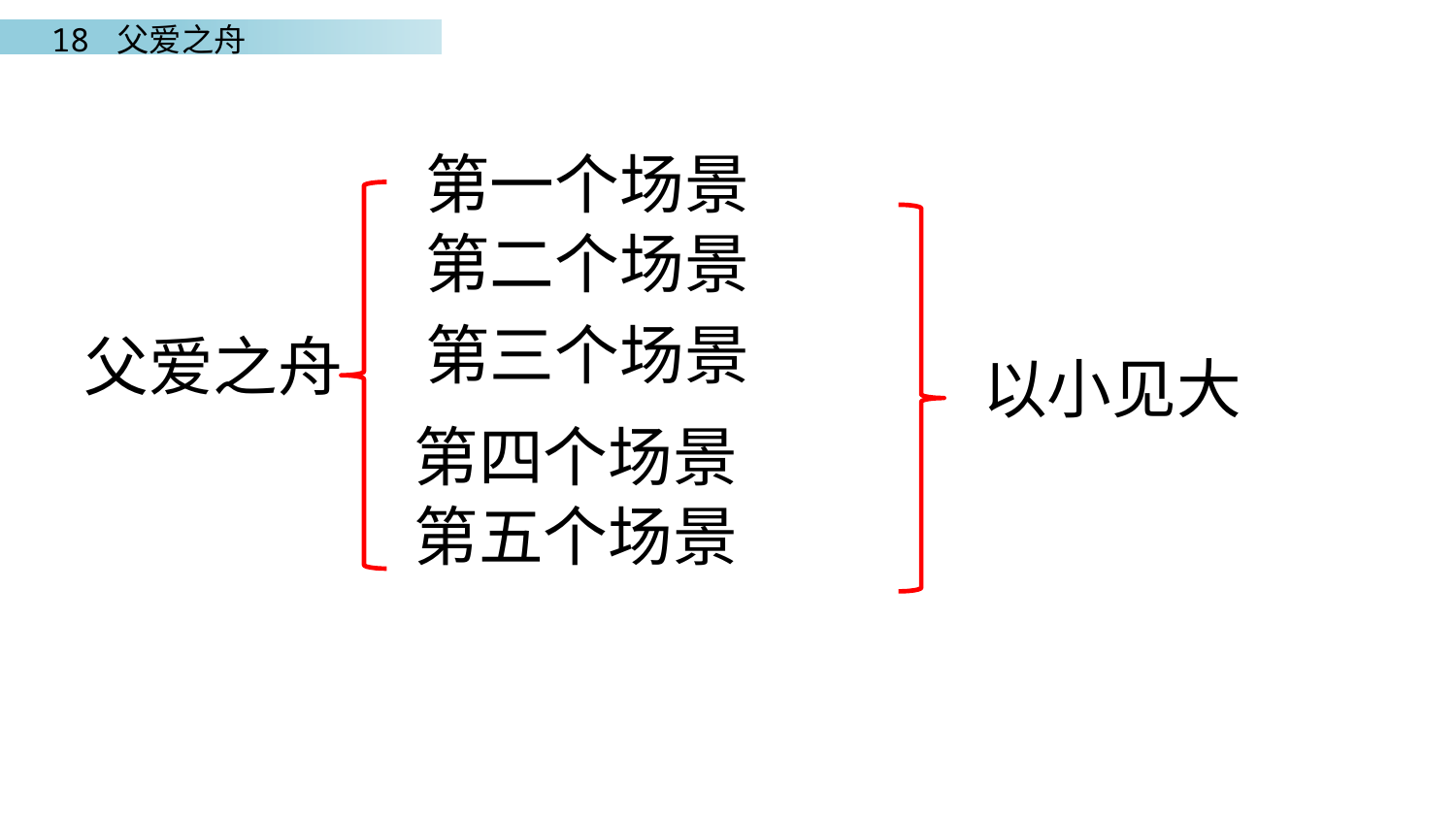

第一个场景

第二个场景
第三个场景
父爱之舟
以小见大
第四个场景
第五个场景